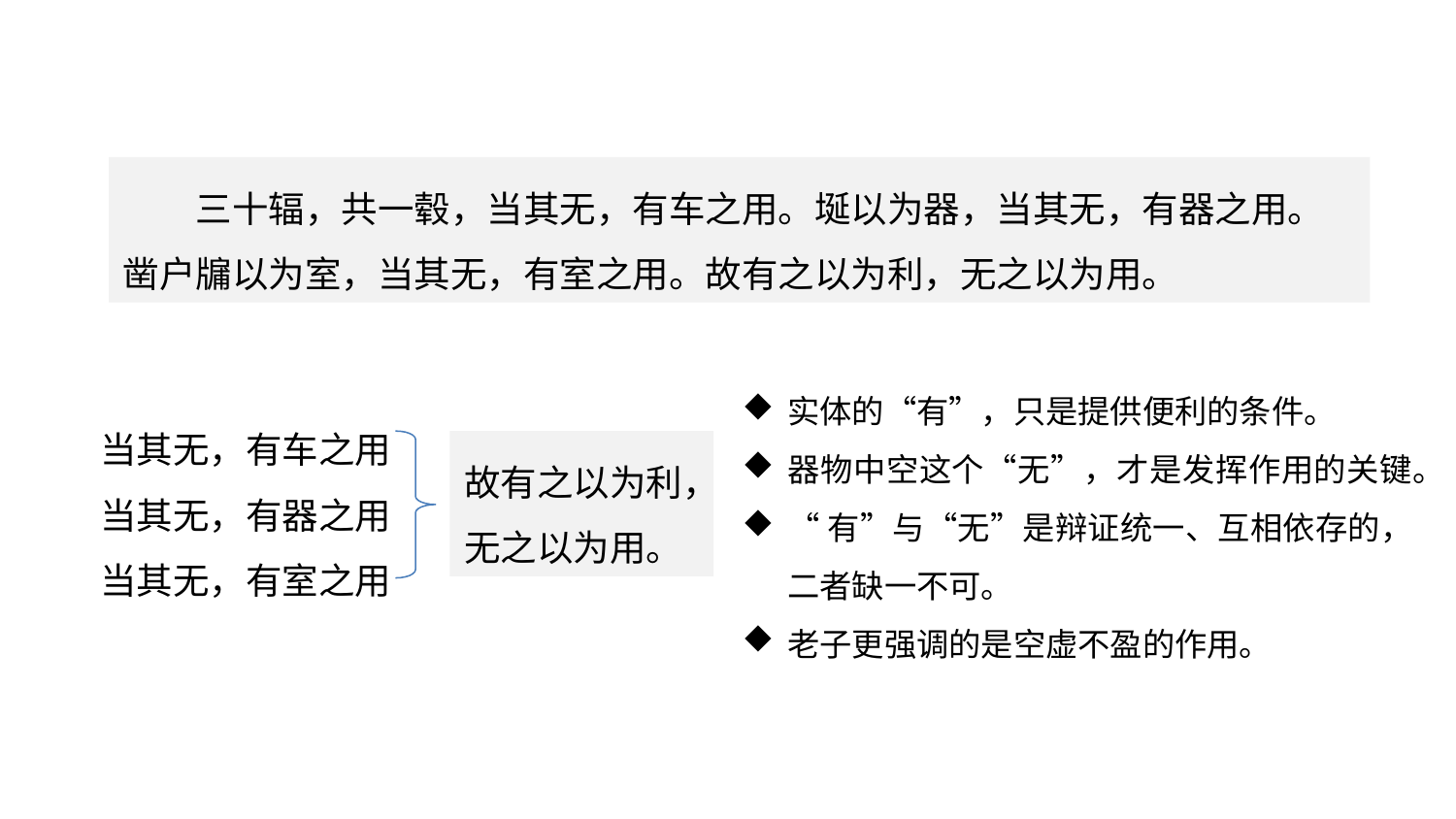

文意理解
三十辐，共一毂，当其无，有车之用。埏以为器，当其无，有器之用。凿户牖以为室，当其无，有室之用。故有之以为利，无之以为用。
实体的“有”，只是提供便利的条件。
器物中空这个“无”，才是发挥作用的关键。
“有”与“无”是辩证统一、互相依存的，二者缺一不可。
老子更强调的是空虚不盈的作用。
当其无，有车之用
当其无，有器之用
当其无，有室之用

故有之以为利，
无之以为用。